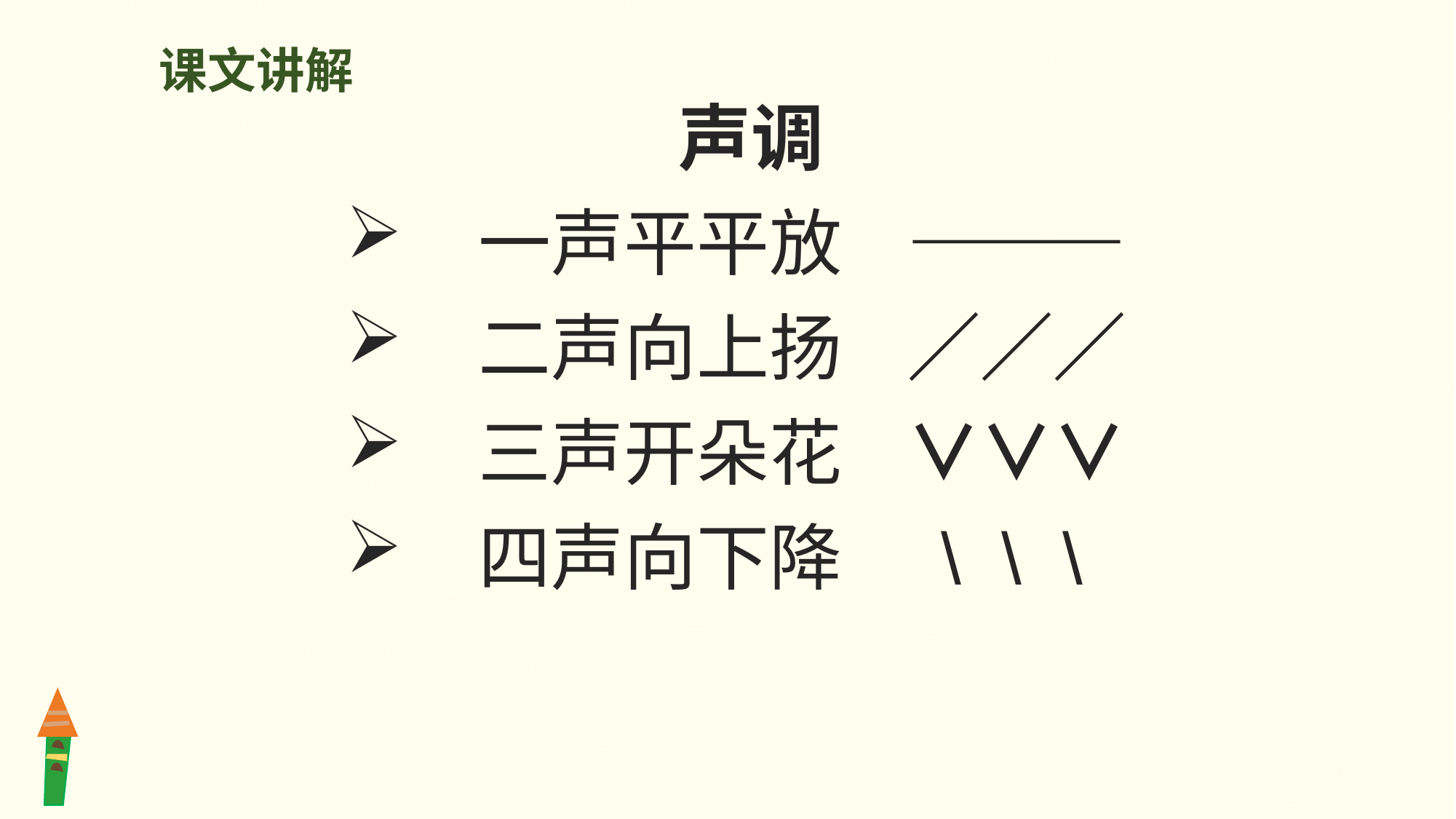

课文讲解
                   声调
  一声平平放    ―――
  二声向上扬    ∕∕∕
  三声开朵花    ∨∨∨
  四声向下降     \  \  \